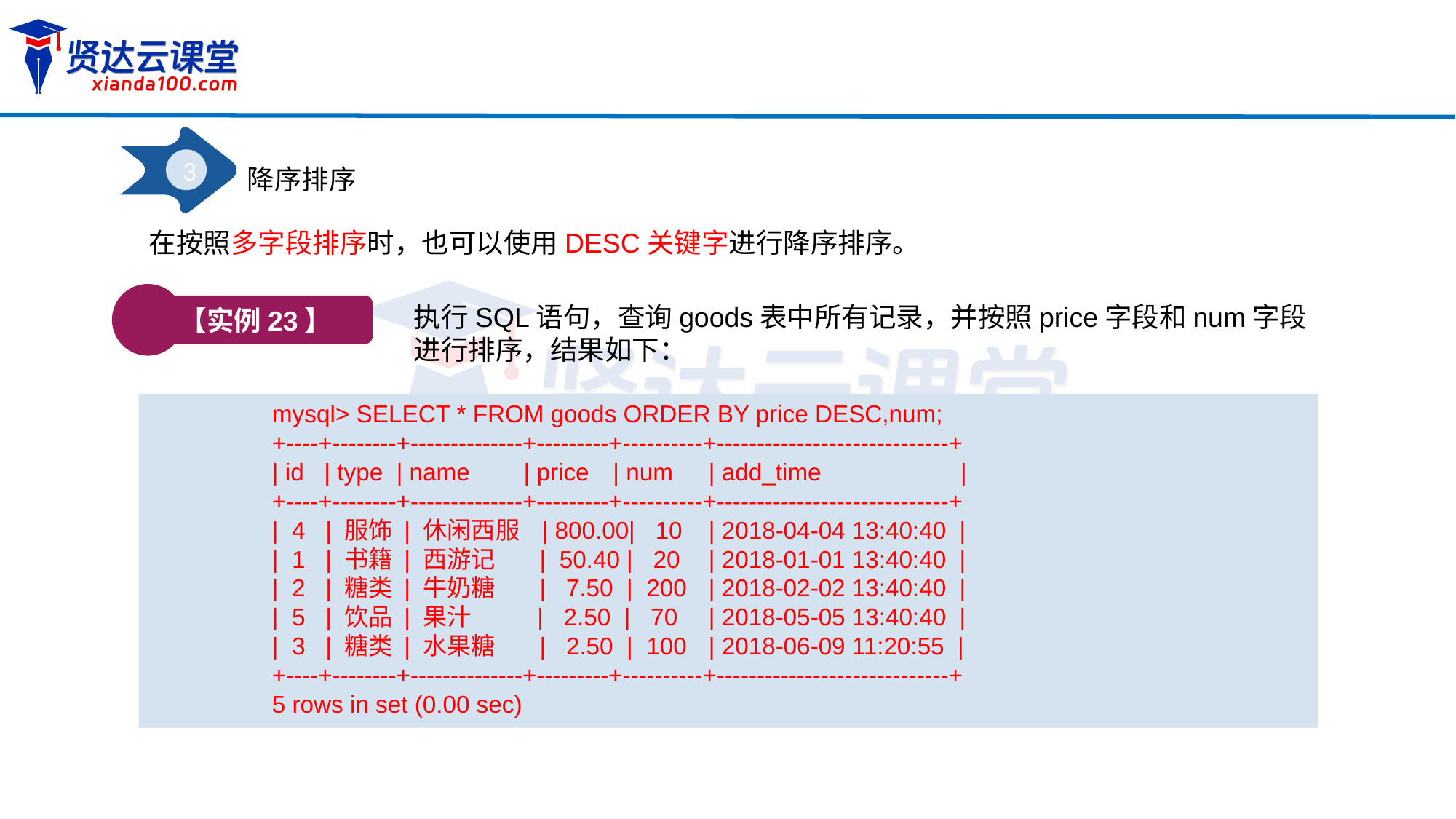

3
降序排序
在按照多字段排序时，也可以使用DESC关键字进行降序排序。

【实例23】
执行SQL语句，查询goods表中所有记录，并按照price字段和num字段进行排序，结果如下：
mysql> SELECT * FROM goods ORDER BY price DESC,num;
+----+--------+--------------+---------+----------+-----------------------------+
| id   | type  | name        | price	  | num	| add_time	     |
+----+--------+--------------+---------+----------+-----------------------------+
|  4   | 服饰 | 休闲西服   | 800.00|   10	| 2018-04-04 13:40:40  |
|  1   | 书籍 | 西游记       |  50.40 |   20	| 2018-01-01 13:40:40  |
|  2   | 糖类 | 牛奶糖       |   7.50  |  200	| 2018-02-02 13:40:40  |
|  5   | 饮品 | 果汁           |   2.50  |   70	| 2018-05-05 13:40:40  |
|  3   | 糖类 | 水果糖       |   2.50  |  100	| 2018-06-09 11:20:55  |
+----+--------+--------------+---------+----------+-----------------------------+
5 rows in set (0.00 sec)